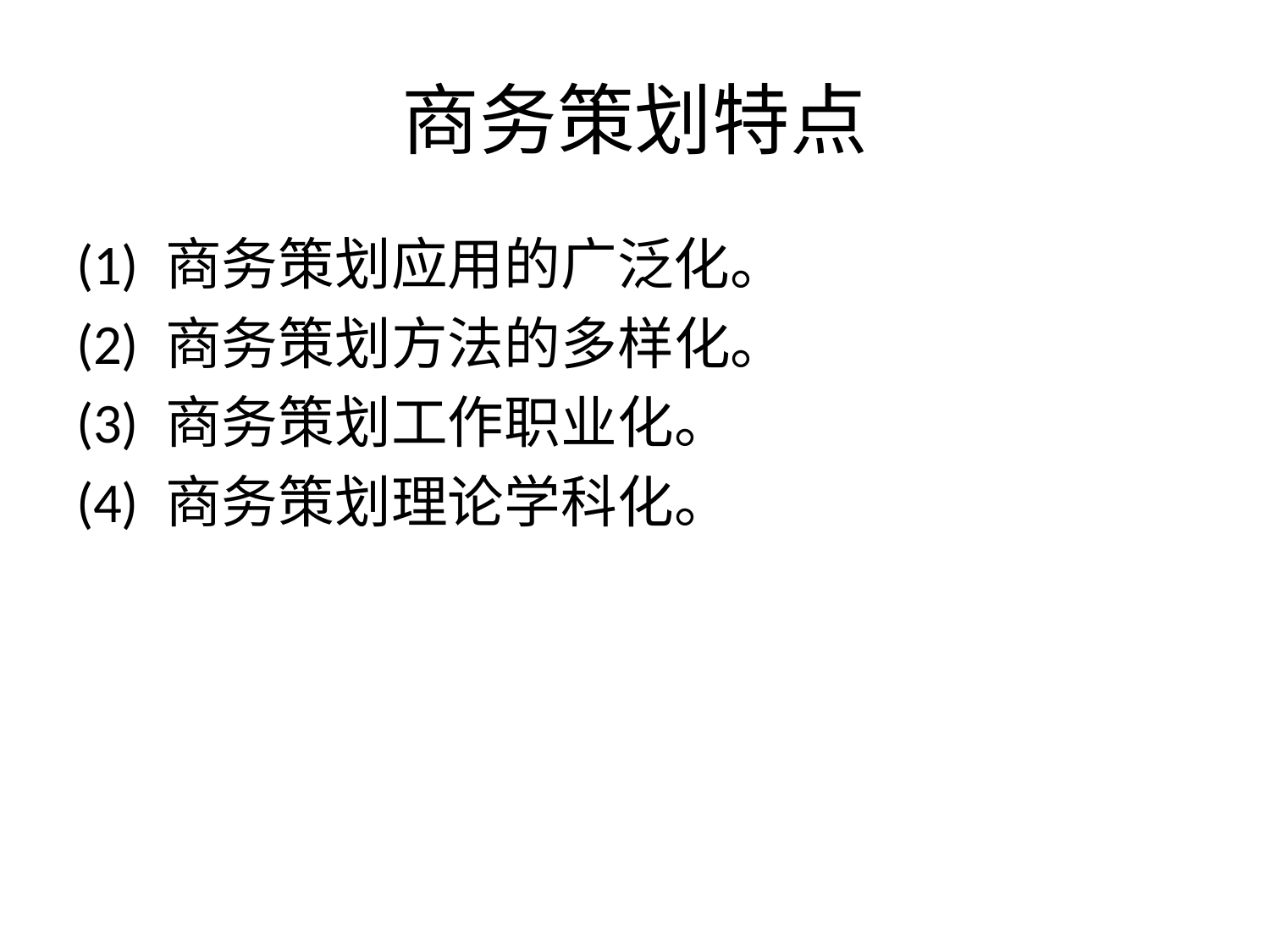

# 商务策划特点
(1) 商务策划应用的广泛化。
(2) 商务策划方法的多样化。
(3) 商务策划工作职业化。
(4) 商务策划理论学科化。